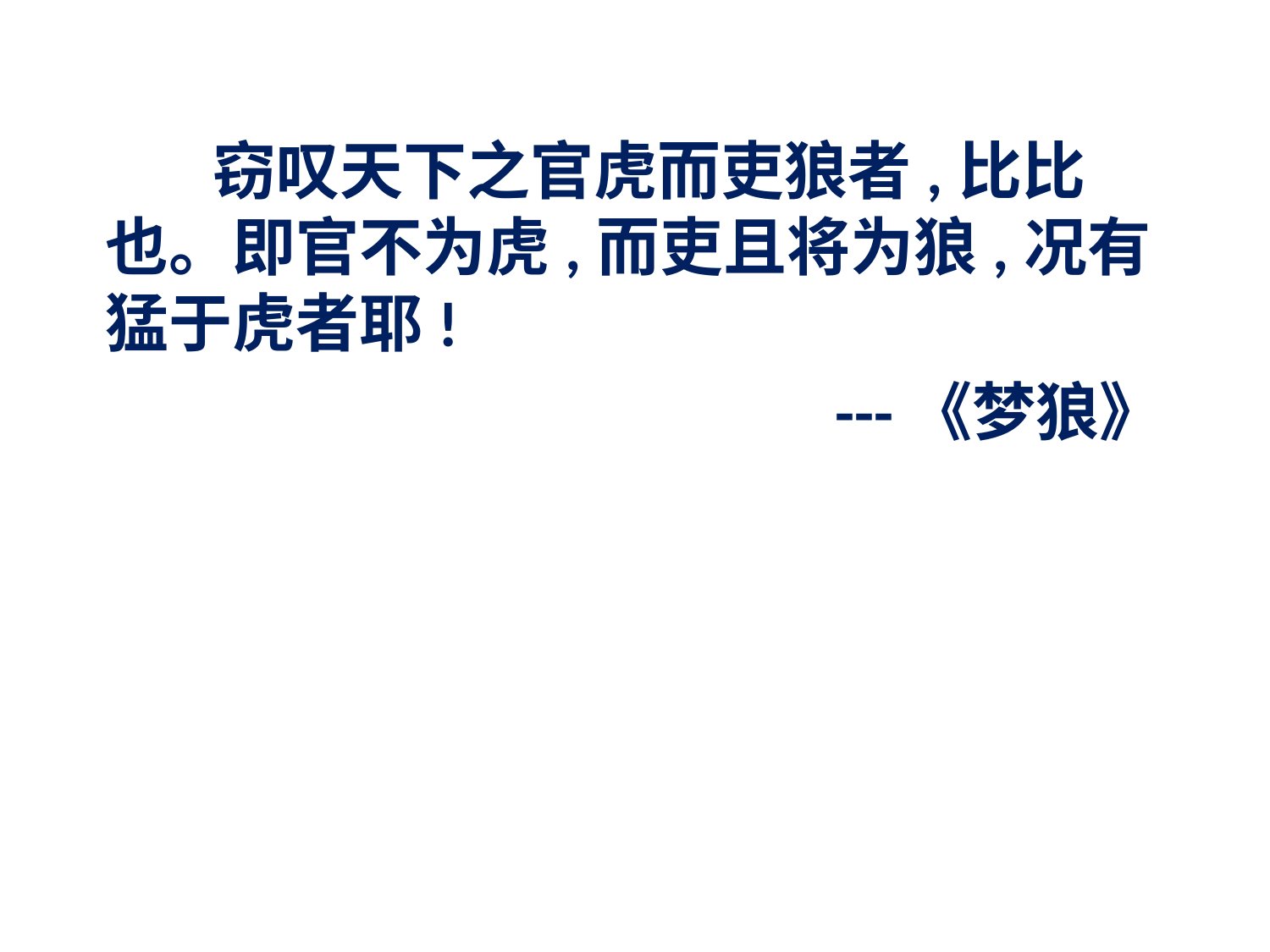

窃叹天下之官虎而吏狼者,比比也。即官不为虎,而吏且将为狼,况有猛于虎者耶!
                                                      ---《梦狼》